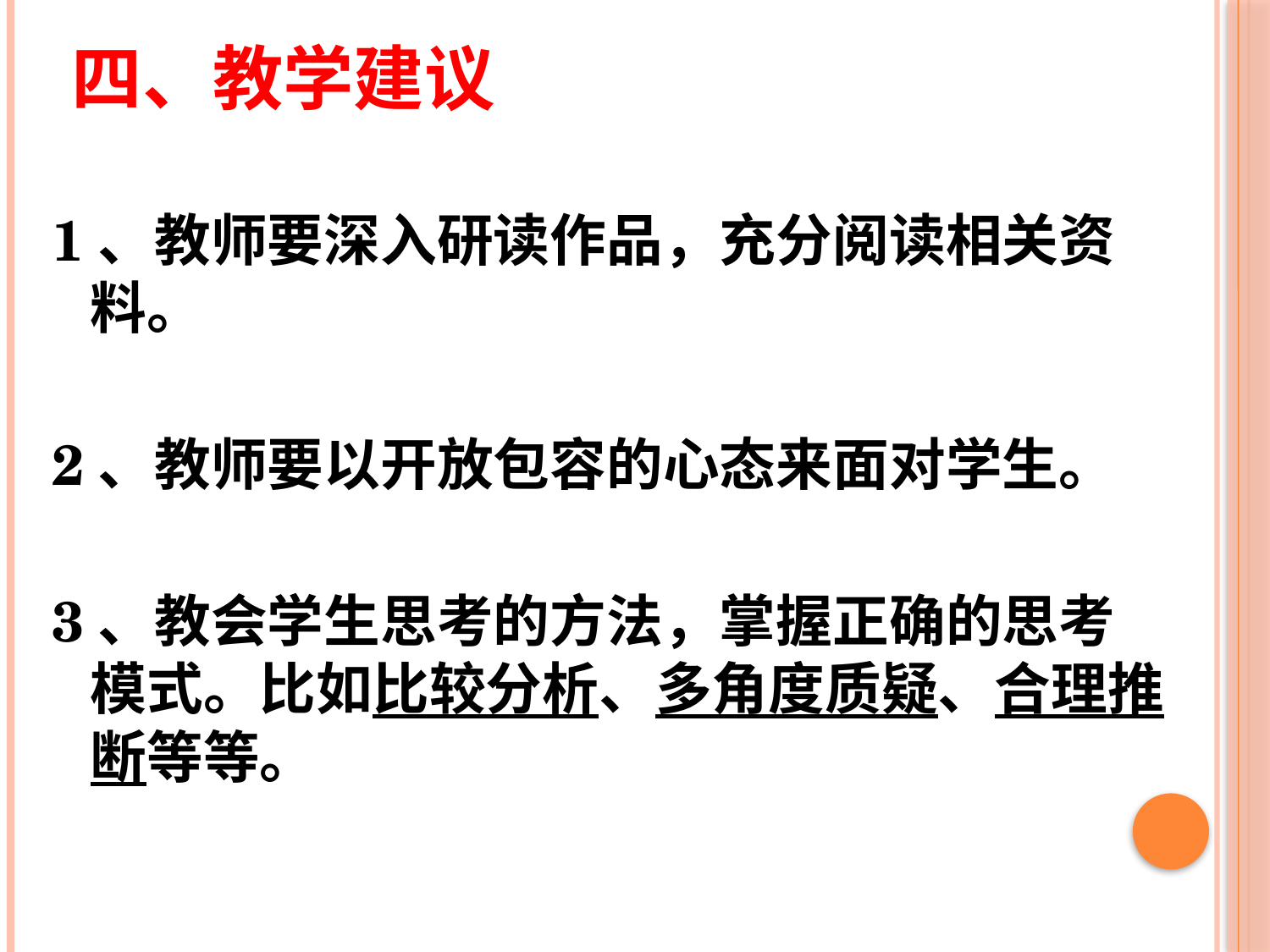

# 四、教学建议
1、教师要深入研读作品，充分阅读相关资料。

2、教师要以开放包容的心态来面对学生。

3、教会学生思考的方法，掌握正确的思考模式。比如比较分析、多角度质疑、合理推断等等。